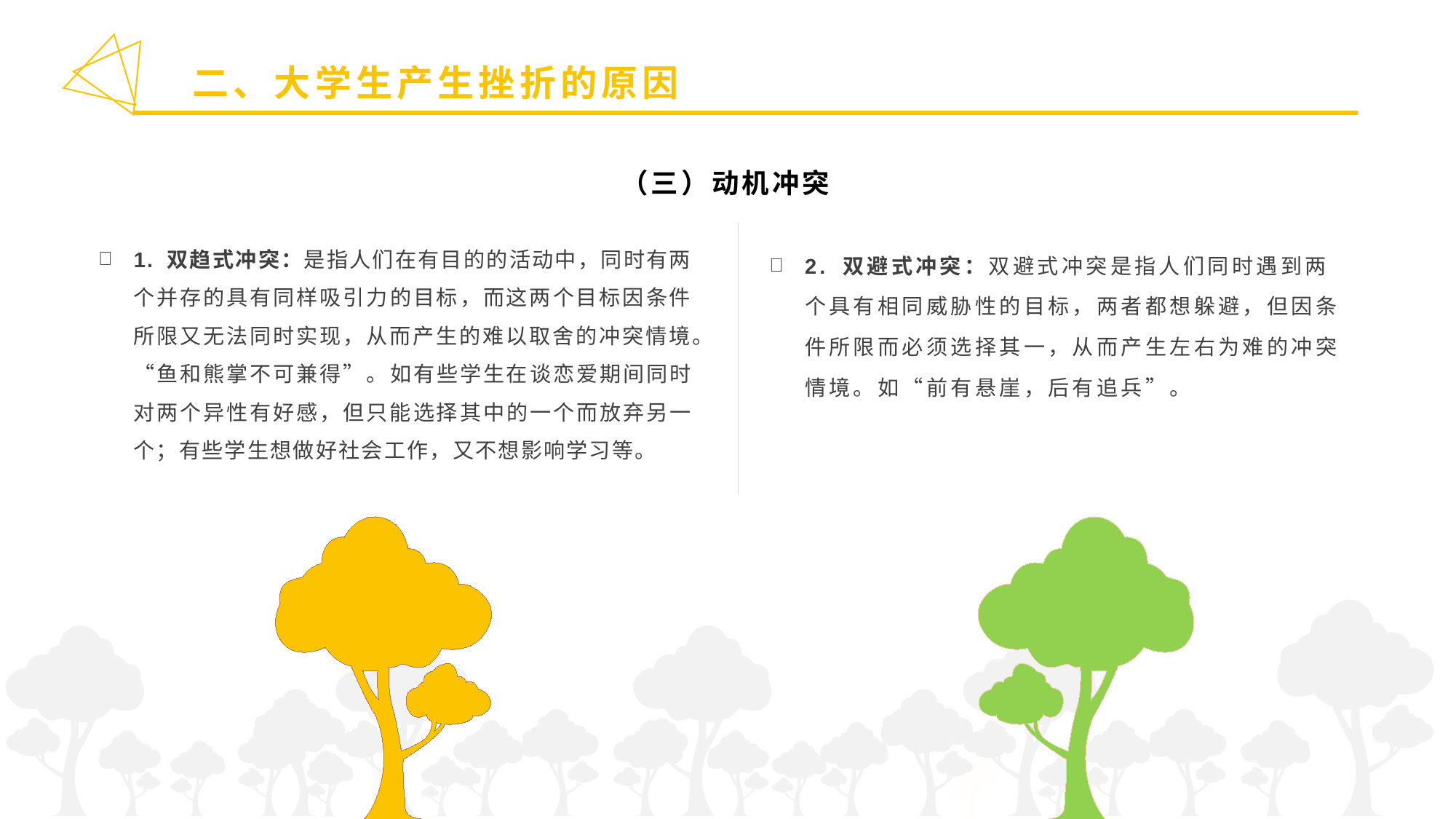

二、大学生产生挫折的原因
（三）动机冲突
1. 双趋式冲突：是指人们在有目的的活动中，同时有两个并存的具有同样吸引力的目标，而这两个目标因条件所限又无法同时实现，从而产生的难以取舍的冲突情境。“鱼和熊掌不可兼得”。如有些学生在谈恋爱期间同时对两个异性有好感，但只能选择其中的一个而放弃另一个；有些学生想做好社会工作，又不想影响学习等。
2. 双避式冲突：双避式冲突是指人们同时遇到两个具有相同威胁性的目标，两者都想躲避，但因条件所限而必须选择其一，从而产生左右为难的冲突情境。如“前有悬崖，后有追兵”。